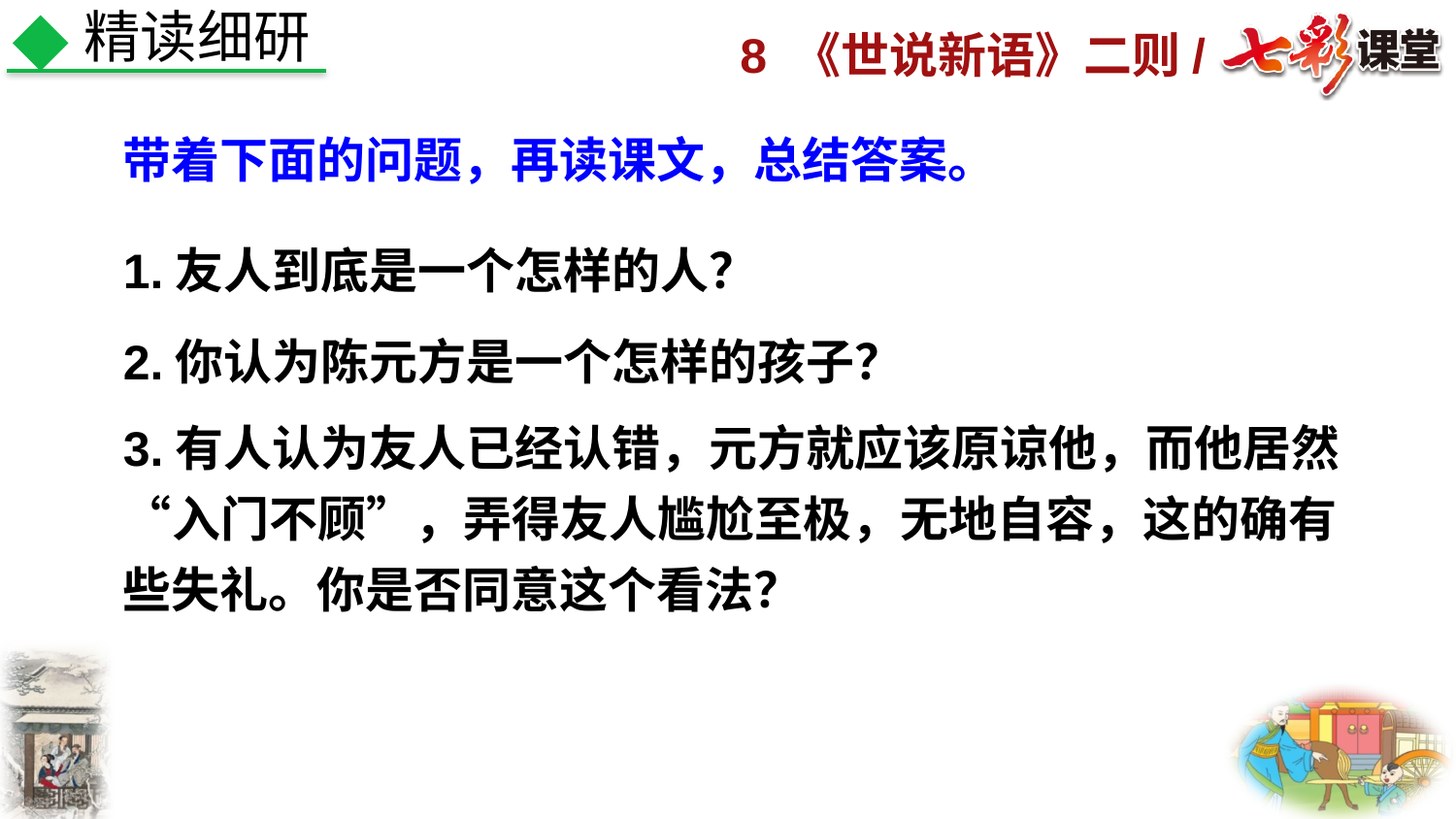

精读细研

带着下面的问题，再读课文，总结答案。
1.友人到底是一个怎样的人？
2.你认为陈元方是一个怎样的孩子？
3.有人认为友人已经认错，元方就应该原谅他，而他居然“入门不顾”，弄得友人尴尬至极，无地自容，这的确有些失礼。你是否同意这个看法？